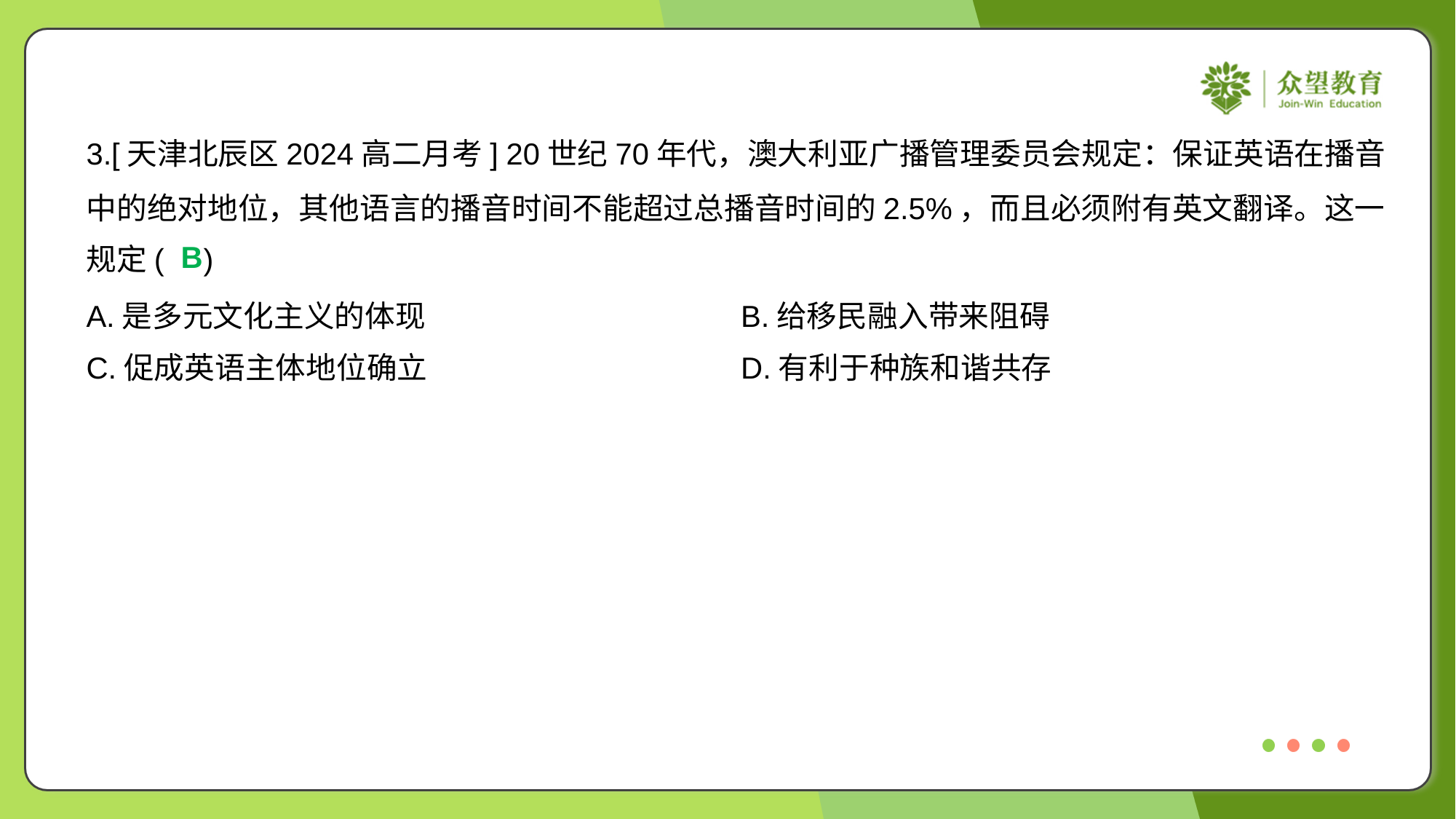

3.[天津北辰区2024高二月考] 20世纪70年代，澳大利亚广播管理委员会规定：保证英语在播音
中的绝对地位，其他语言的播音时间不能超过总播音时间的2.5%，而且必须附有英文翻译。这一
规定(     )
B
A.是多元文化主义的体现	B.给移民融入带来阻碍
C.促成英语主体地位确立	D.有利于种族和谐共存